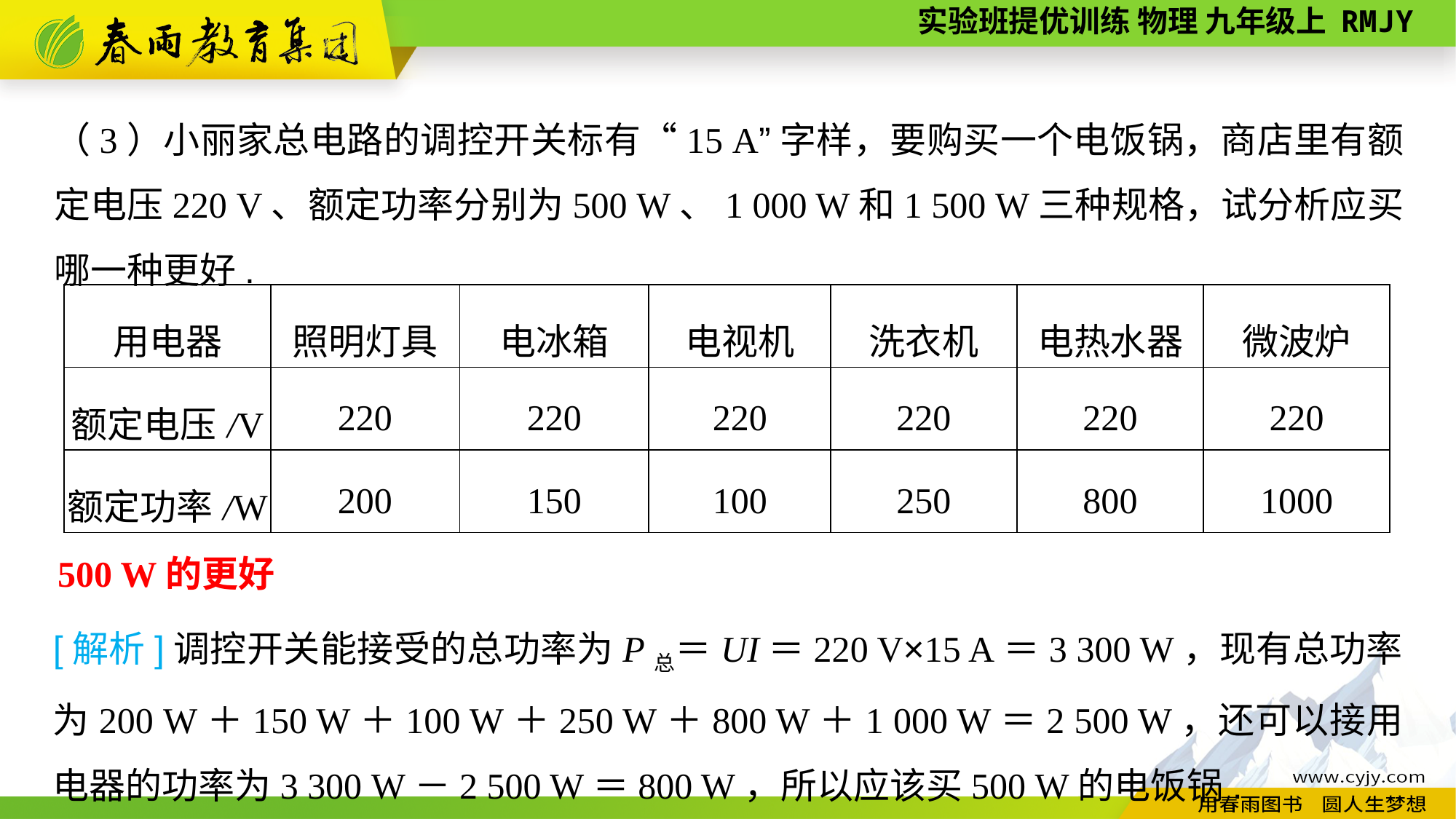

（3）小丽家总电路的调控开关标有“15 A”字样，要购买一个电饭锅，商店里有额定电压220 V、额定功率分别为500 W、1 000 W和1 500 W三种规格，试分析应买哪一种更好.
| 用电器 | 照明灯具 | 电冰箱 | 电视机 | 洗衣机 | 电热水器 | 微波炉 |
| --- | --- | --- | --- | --- | --- | --- |
| 额定电压/V | 220 | 220 | 220 | 220 | 220 | 220 |
| 额定功率/W | 200 | 150 | 100 | 250 | 800 | 1000 |
500 W的更好
[解析]调控开关能接受的总功率为P总＝UI＝220 V×15 A＝3 300 W，现有总功率为200 W＋150 W＋100 W＋250 W＋800 W＋1 000 W＝2 500 W，还可以接用电器的功率为3 300 W－2 500 W＝800 W，所以应该买500 W的电饭锅.